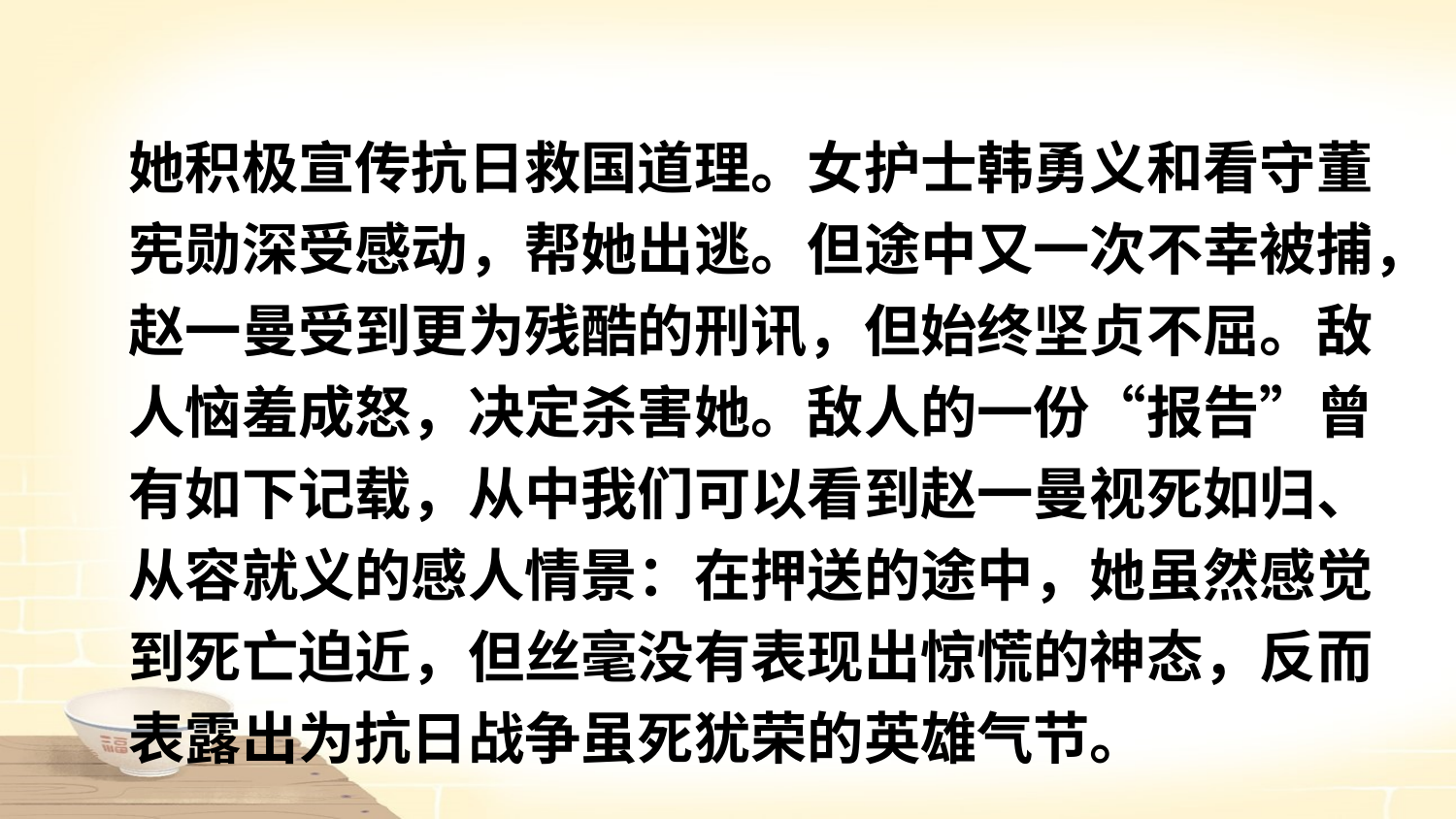

她积极宣传抗日救国道理。女护士韩勇义和看守董宪勋深受感动，帮她出逃。但途中又一次不幸被捕，赵一曼受到更为残酷的刑讯，但始终坚贞不屈。敌人恼羞成怒，决定杀害她。敌人的一份“报告”曾有如下记载，从中我们可以看到赵一曼视死如归、从容就义的感人情景：在押送的途中，她虽然感觉到死亡迫近，但丝毫没有表现出惊慌的神态，反而表露出为抗日战争虽死犹荣的英雄气节。